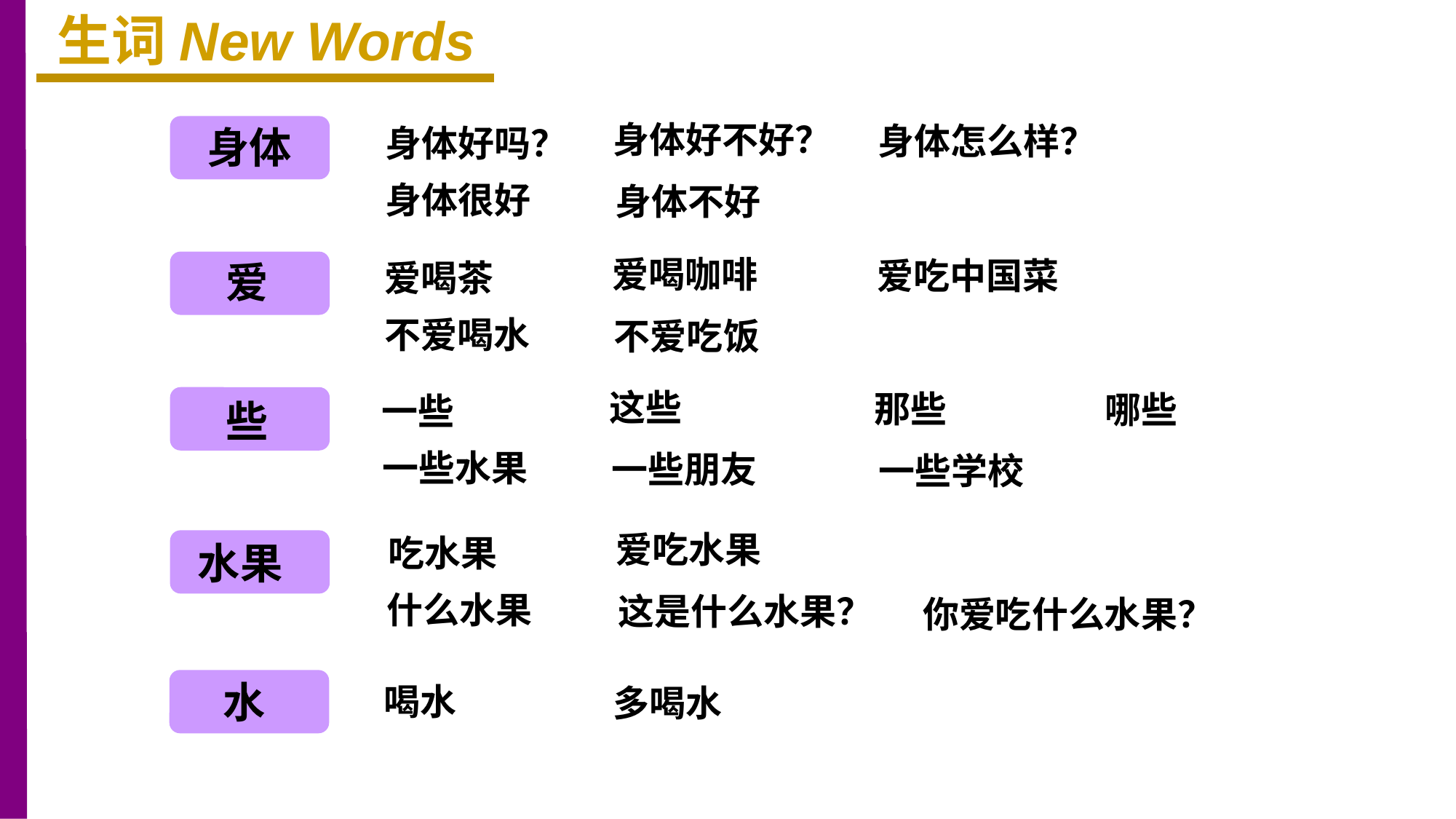

生词New Words
身体好不好？
身体怎么样？
身体
身体好吗？

身体很好
身体不好
爱喝咖啡
爱吃中国菜
爱
爱喝茶

不爱喝水
不爱吃饭
这些
那些
哪些
一些

些
一些水果
一些朋友
一些学校
爱吃水果
吃水果

水果
什么水果
这是什么水果？
你爱吃什么水果？

水
喝水
多喝水